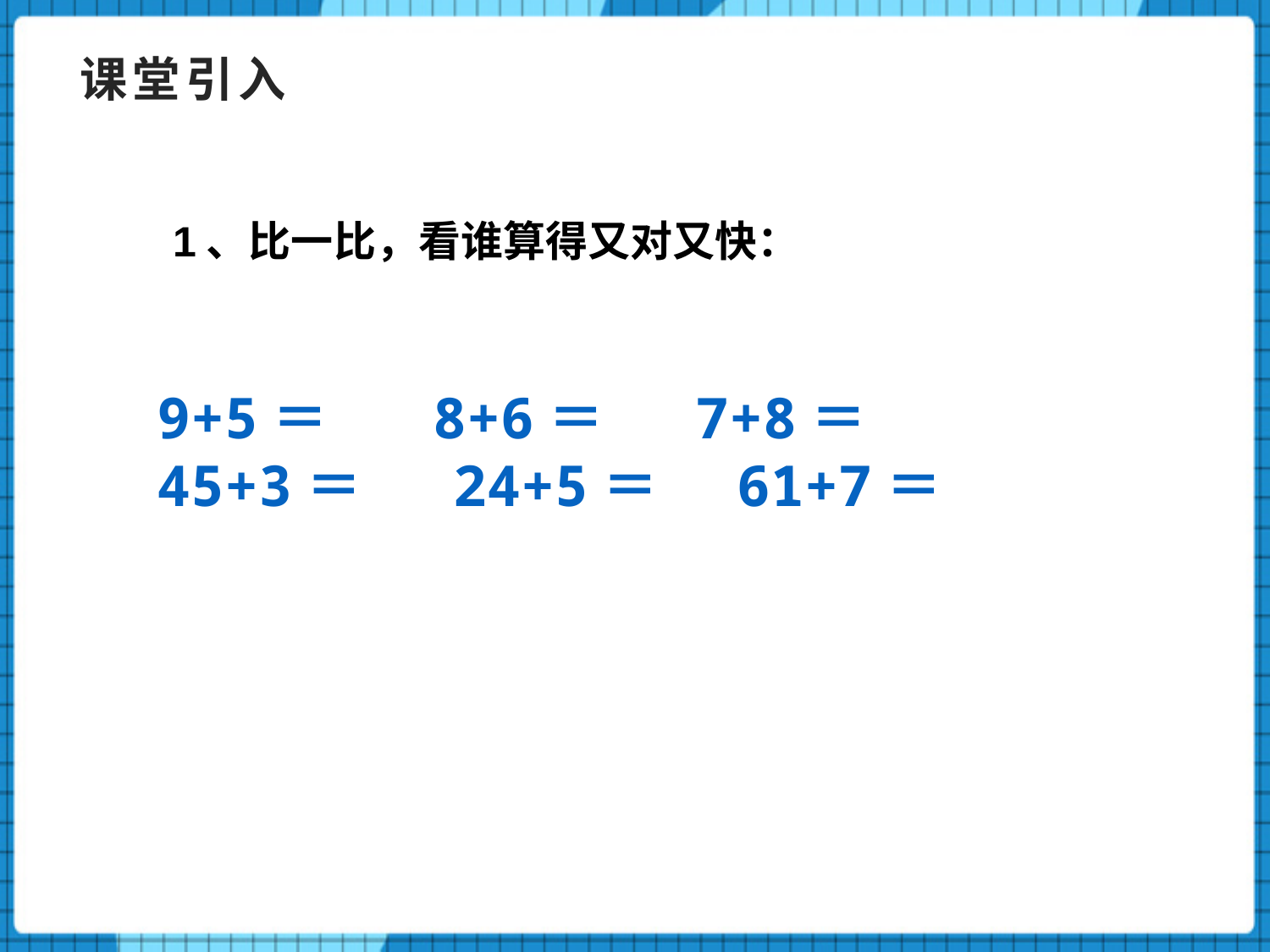

课堂引入
      1、比一比，看谁算得又对又快：
9+5＝       8+6＝      7+8＝
45+3＝      24+5＝     61+7＝